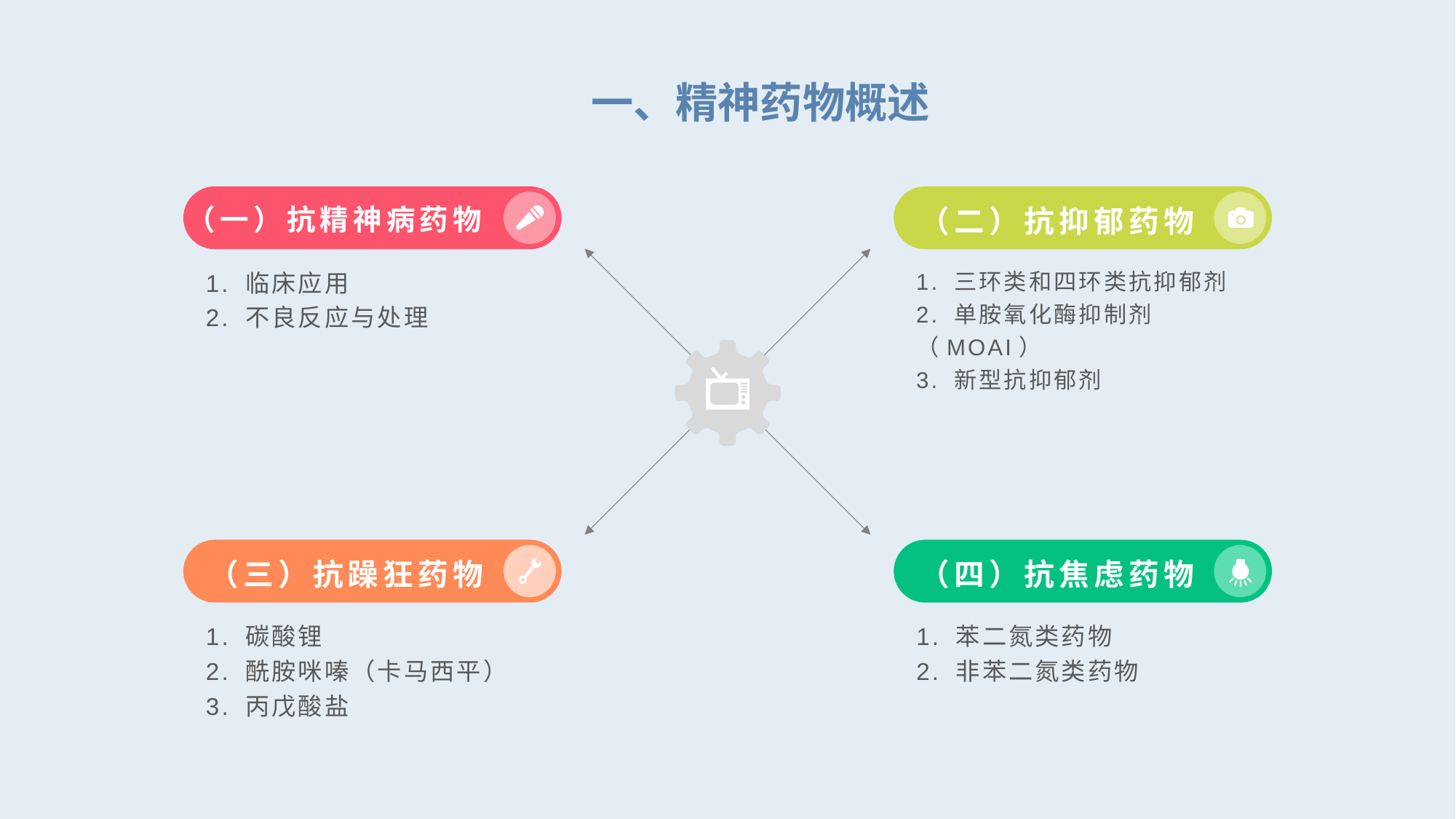

一、精神药物概述

（一）抗精神病药物
（二）抗抑郁药物

1. 临床应用
2. 不良反应与处理
1. 三环类和四环类抗抑郁剂
2. 单胺氧化酶抑制剂（MOAI）
3. 新型抗抑郁剂

（三）抗躁狂药物
（四）抗焦虑药物

1. 碳酸锂
2. 酰胺咪嗪（卡马西平）
3. 丙戊酸盐
1. 苯二氮类药物
2. 非苯二氮类药物